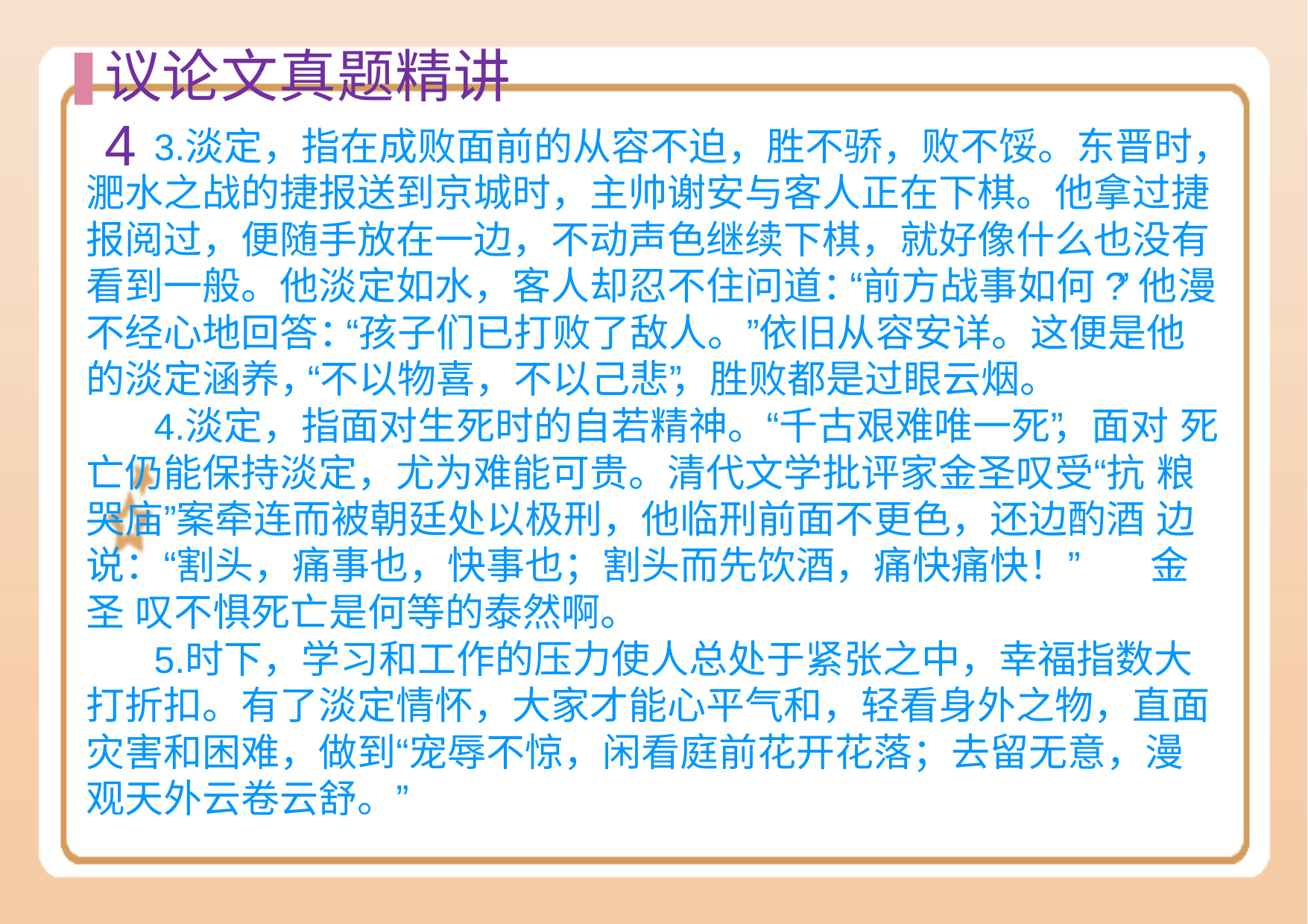

# 议论⽂真题精讲4

淡定，指在成败面前的从容不迫，胜不骄，败不馁。东晋时， 淝水之战的捷报送到京城时，主帅谢安与客人正在下棋。他拿过捷 报阅过，便随手放在一边，不动声色继续下棋，就好像什么也没有 看到一般。他淡定如水，客人却忍不住问道：“前方战事如何?”他漫 不经心地回答：“孩子们已打败了敌人。”依旧从容安详。这便是他 的淡定涵养，“不以物喜，不以己悲”，胜败都是过眼云烟。
淡定，指面对生死时的自若精神。“千古艰难唯一死”，面对 死亡仍能保持淡定，尤为难能可贵。清代文学批评家金圣叹受“抗 粮哭庙”案牵连而被朝廷处以极刑，他临刑前面不更色，还边酌酒 边说：“割头，痛事也，快事也；割头而先饮酒，痛快痛快！”	金圣 叹不惧死亡是何等的泰然啊。
时下，学习和工作的压力使人总处于紧张之中，幸福指数大 打折扣。有了淡定情怀，大家才能心平气和，轻看身外之物，直面 灾害和困难，做到“宠辱不惊，闲看庭前花开花落；去留无意，漫 观天外云卷云舒。”